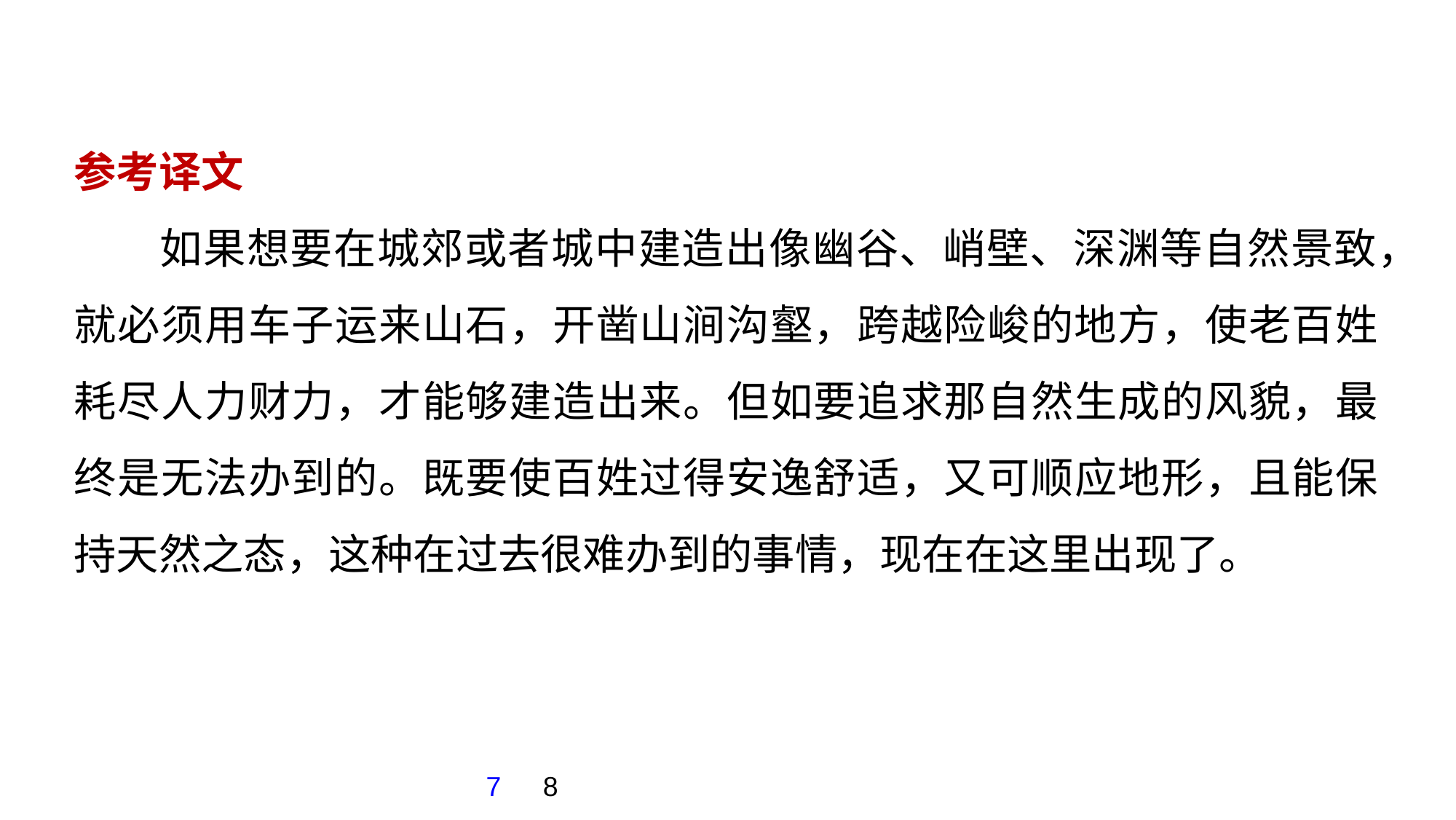

参考译文
如果想要在城郊或者城中建造出像幽谷、峭壁、深渊等自然景致，就必须用车子运来山石，开凿山涧沟壑，跨越险峻的地方，使老百姓耗尽人力财力，才能够建造出来。但如要追求那自然生成的风貌，最终是无法办到的。既要使百姓过得安逸舒适，又可顺应地形，且能保持天然之态，这种在过去很难办到的事情，现在在这里出现了。
7
8